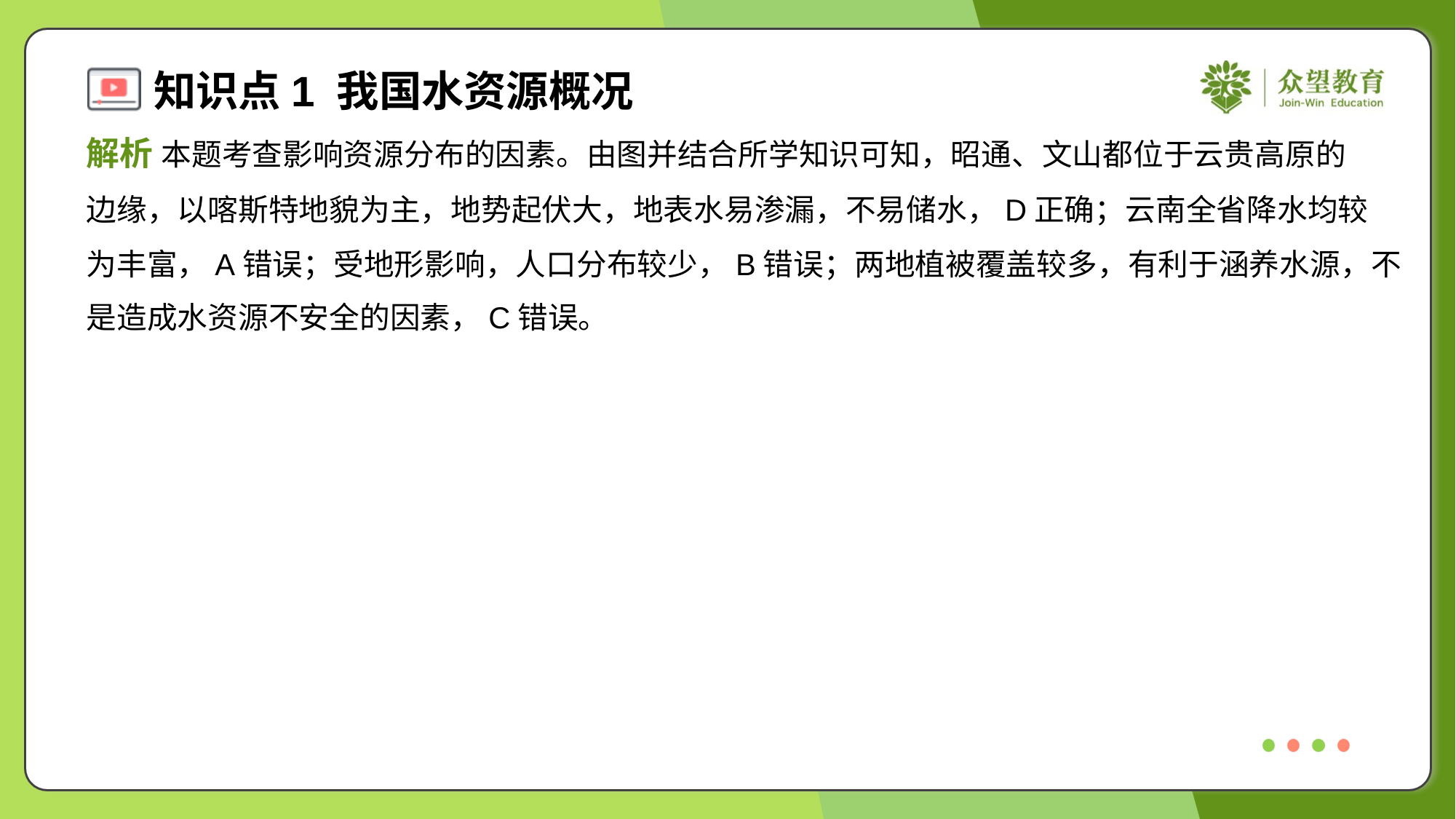

解析 本题考查影响资源分布的因素。由图并结合所学知识可知，昭通、文山都位于云贵高原的
边缘，以喀斯特地貌为主，地势起伏大，地表水易渗漏，不易储水，D正确；云南全省降水均较
为丰富，A错误；受地形影响，人口分布较少，B错误；两地植被覆盖较多，有利于涵养水源，不
是造成水资源不安全的因素，C错误。